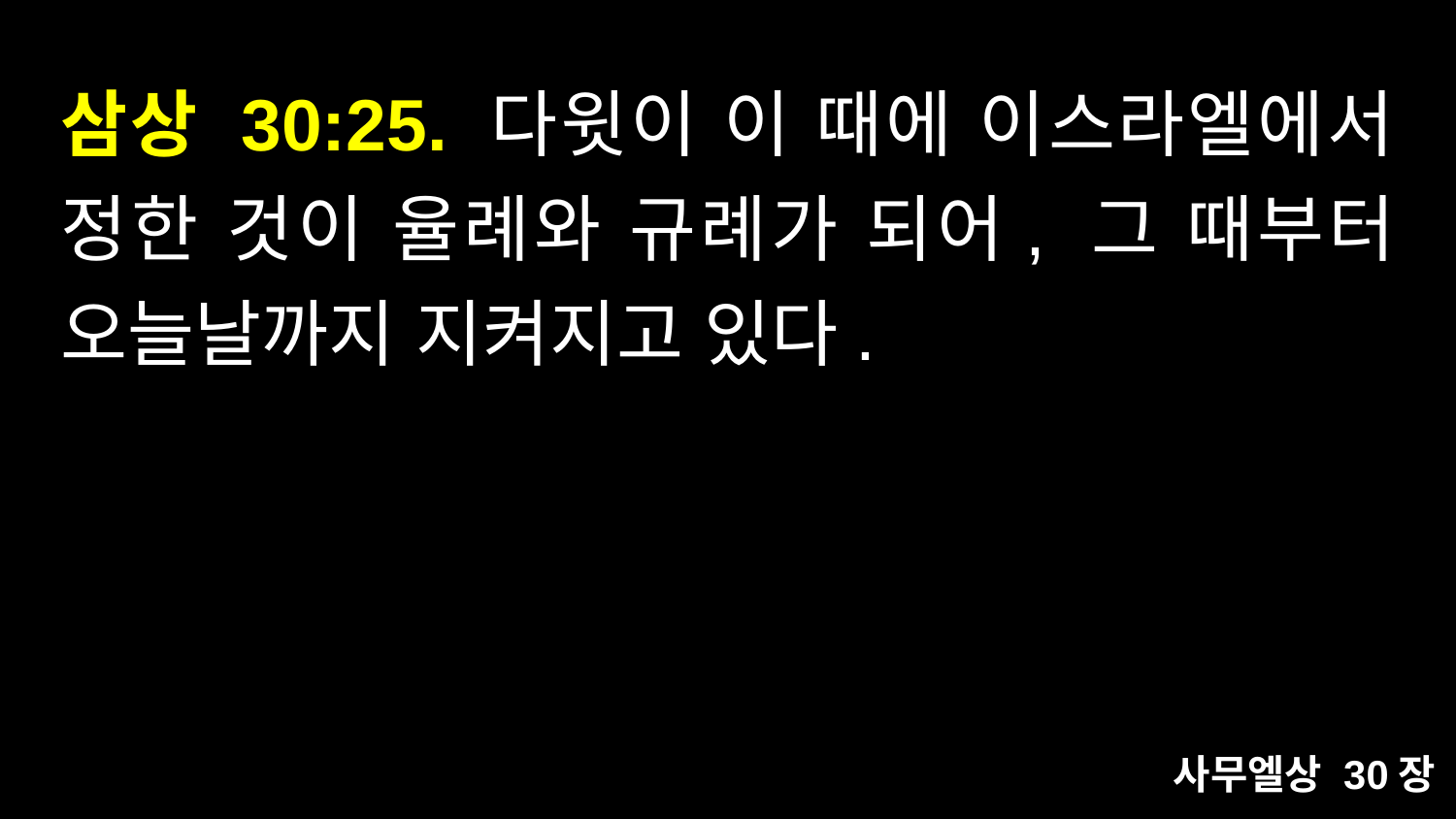

# 삼상 30:25. 다윗이 이 때에 이스라엘에서 정한 것이 율례와 규례가 되어, 그 때부터 오늘날까지 지켜지고 있다.
사무엘상 30장